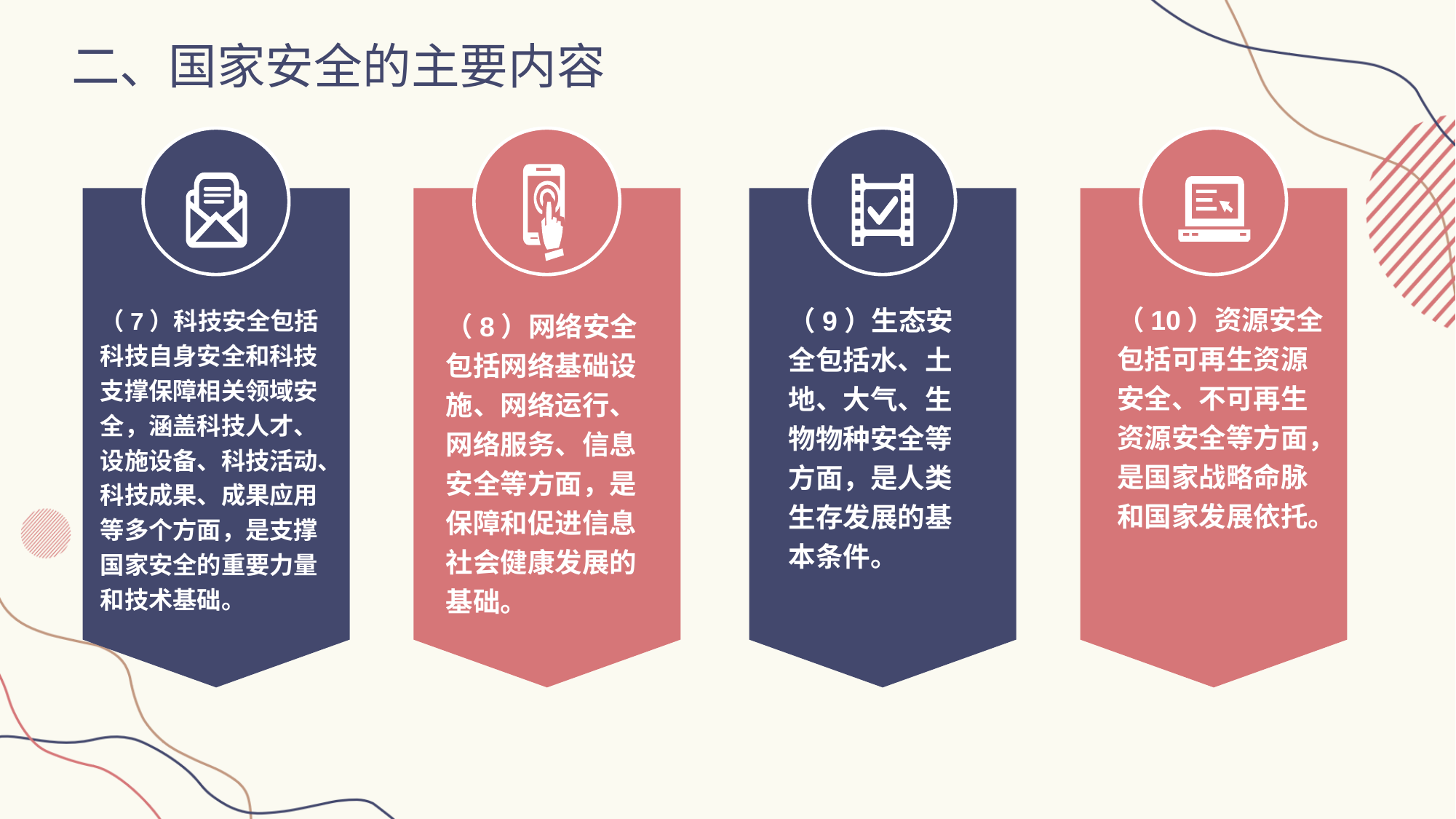

二、国家安全的主要内容

（10）资源安全包括可再生资源安全、不可再生资源安全等方面，是国家战略命脉和国家发展依托。
（9）生态安全包括水、土地、大气、生物物种安全等方面，是人类生存发展的基本条件。
（7）科技安全包括科技自身安全和科技支撑保障相关领域安全，涵盖科技人才、设施设备、科技活动、科技成果、成果应用等多个方面，是支撑国家安全的重要力量
和技术基础。
（8）网络安全包括网络基础设施、网络运行、网络服务、信息安全等方面，是保障和促进信息社会健康发展的基础。